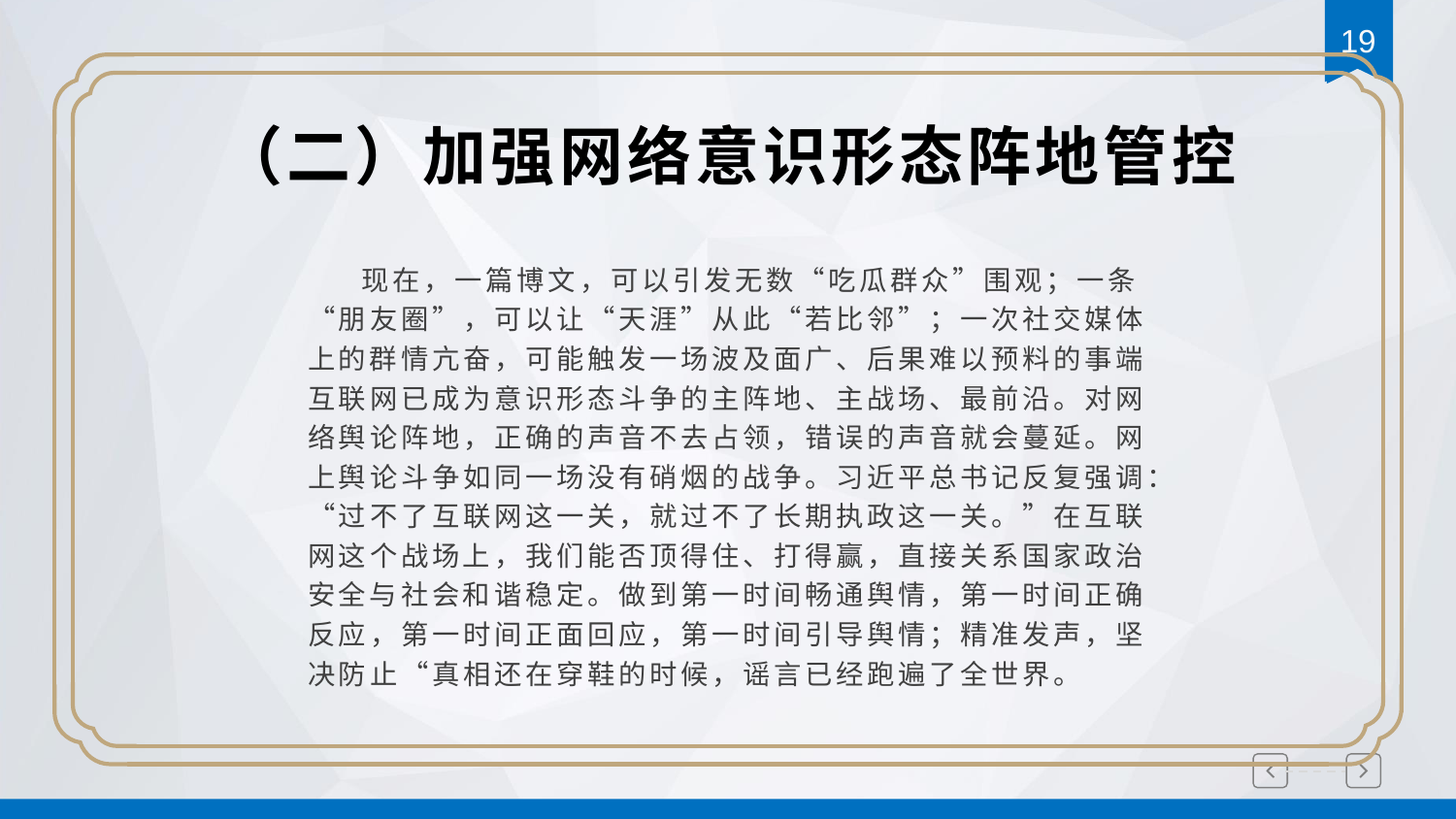

（二）加强网络意识形态阵地管控
     现在，一篇博文，可以引发无数“吃瓜群众”围观；一条“朋友圈”，可以让“天涯”从此“若比邻”；一次社交媒体上的群情亢奋，可能触发一场波及面广、后果难以预料的事端互联网已成为意识形态斗争的主阵地、主战场、最前沿。对网络舆论阵地，正确的声音不去占领，错误的声音就会蔓延。网上舆论斗争如同一场没有硝烟的战争。习近平总书记反复强调：“过不了互联网这一关，就过不了长期执政这一关。”在互联网这个战场上，我们能否顶得住、打得赢，直接关系国家政治安全与社会和谐稳定。做到第一时间畅通舆情，第一时间正确反应，第一时间正面回应，第一时间引导舆情；精准发声，坚决防止“真相还在穿鞋的时候，谣言已经跑遍了全世界。